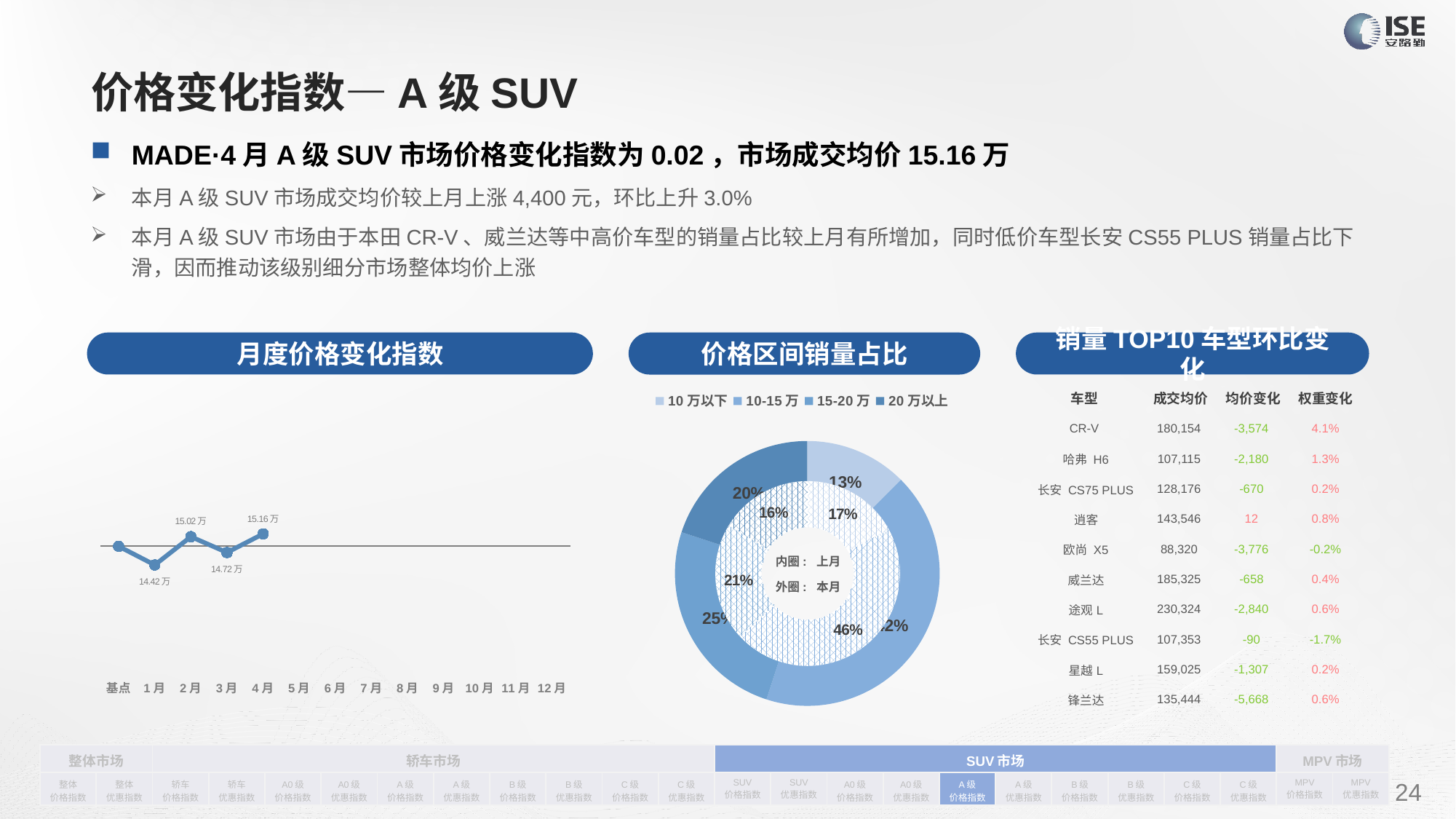

# 价格变化指数—A级SUV
MADE·4月A级SUV市场价格变化指数为0.02，市场成交均价15.16万
本月A级SUV市场成交均价较上月上涨4,400元，环比上升3.0%
本月A级SUV市场由于本田CR-V、威兰达等中高价车型的销量占比较上月有所增加，同时低价车型长安CS55 PLUS销量占比下滑，因而推动该级别细分市场整体均价上涨
月度价格变化指数

销量TOP10车型环比变化

价格区间销量占比

| 车型 | 成交均价 | 均价变化 | 权重变化 |
| --- | --- | --- | --- |
| CR-V | 180,154 | -3,574 | 4.1% |
| 哈弗 H6 | 107,115 | -2,180 | 1.3% |
| 长安 CS75 PLUS | 128,176 | -670 | 0.2% |
| 逍客 | 143,546 | 12 | 0.8% |
| 欧尚 X5 | 88,320 | -3,776 | -0.2% |
| 威兰达 | 185,325 | -658 | 0.4% |
| 途观L | 230,324 | -2,840 | 0.6% |
| 长安 CS55 PLUS | 107,353 | -90 | -1.7% |
| 星越L | 159,025 | -1,307 | 0.2% |
| 锋兰达 | 135,444 | -5,668 | 0.6% |

### Chart

| Category | 销量 |
|---|---|
| 10万以下 | 29143.0 |
| 10-15万 | 98853.0 |
| 15-20万 | 58296.0 |
| 20万以上 | 46438.0 |

### Chart

| Category | Y2022 |
|---|---|
| 基点 | 0.0 |
| 1月 | -0.03 |
| 2月 | 0.015451594979214 |
| 3月 | -0.01 |
| 4月 | 0.02 |
| 5月 | None |
| 6月 | None |
| 7月 | None |
| 8月 | None |
| 9月 | None |
| 10月 | None |
| 11月 | None |
| 12月 | None |

### Chart

| Category | 销量 |
|---|---|
| 10万以下 | 64592.0 |
| 10-15万 | 174021.0 |
| 15-20万 | 78313.0 |
| 20万以上 | 61702.0 |
内圈:  上月
外圈:  本月
| 整体市场 |  | 轿车市场 |  |  |  |  |  |  |  |  |  | SUV市场 |  |  |  |  |  |  |  |  |  | MPV市场 |  |
| --- | --- | --- | --- | --- | --- | --- | --- | --- | --- | --- | --- | --- | --- | --- | --- | --- | --- | --- | --- | --- | --- | --- | --- |
| 整体 价格指数 | 整体 优惠指数 | 轿车 价格指数 | 轿车 优惠指数 | A0级 价格指数 | A0级 优惠指数 | A级 价格指数 | A级 优惠指数 | B级 价格指数 | B级 优惠指数 | C级 价格指数 | C级 优惠指数 | SUV 价格指数 | SUV 优惠指数 | A0级 价格指数 | A0级 优惠指数 | A级 价格指数 | A级 优惠指数 | B级 价格指数 | B级 优惠指数 | C级 价格指数 | C级 优惠指数 | MPV 价格指数 | MPV 优惠指数 |
24